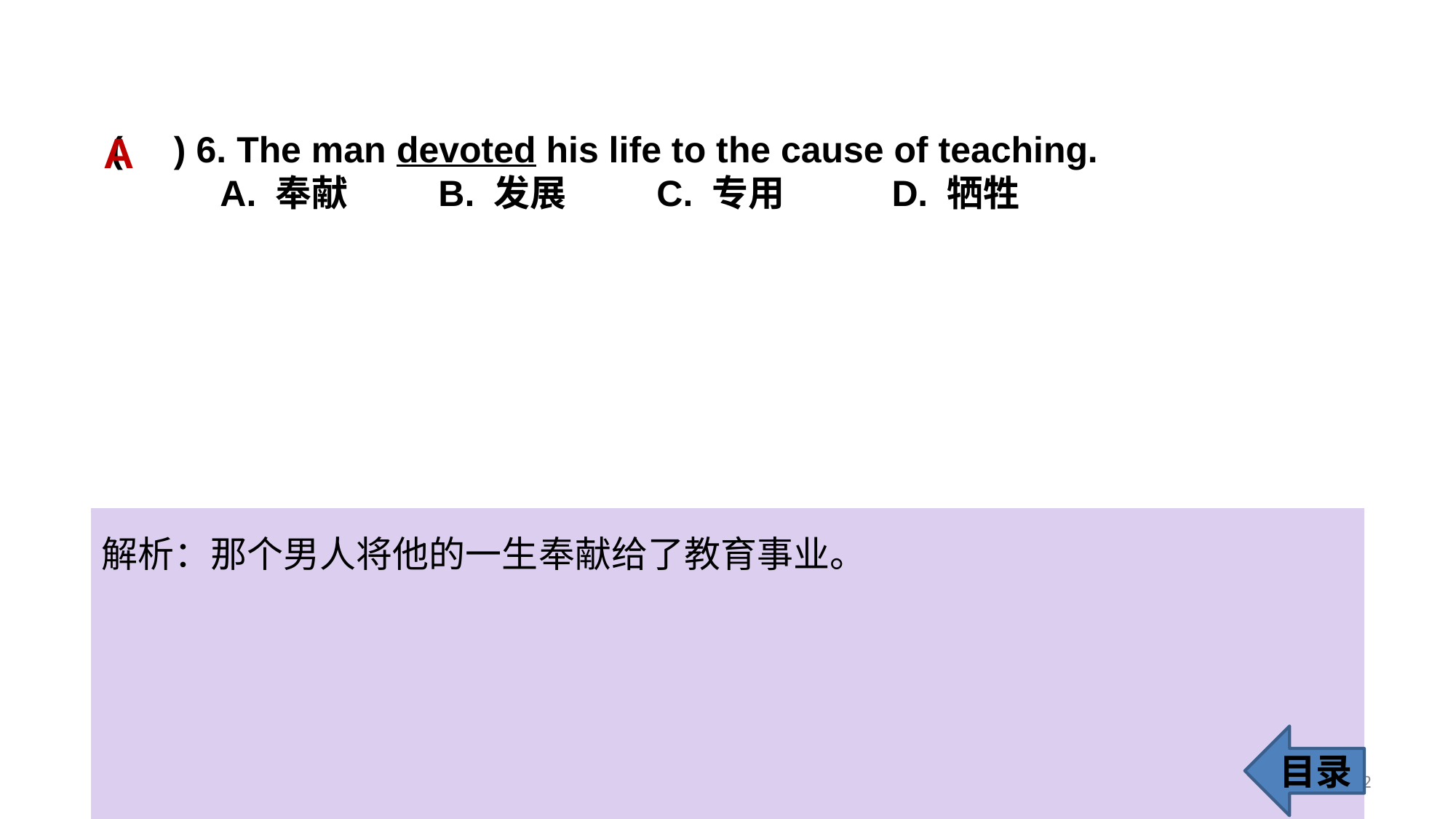

(     ) 6. The man devoted his life to the cause of teaching.
	A. 奉献 	B. 发展 	C. 专用	 D. 牺牲
A

解析：那个男人将他的一生奉献给了教育事业。
目录
12